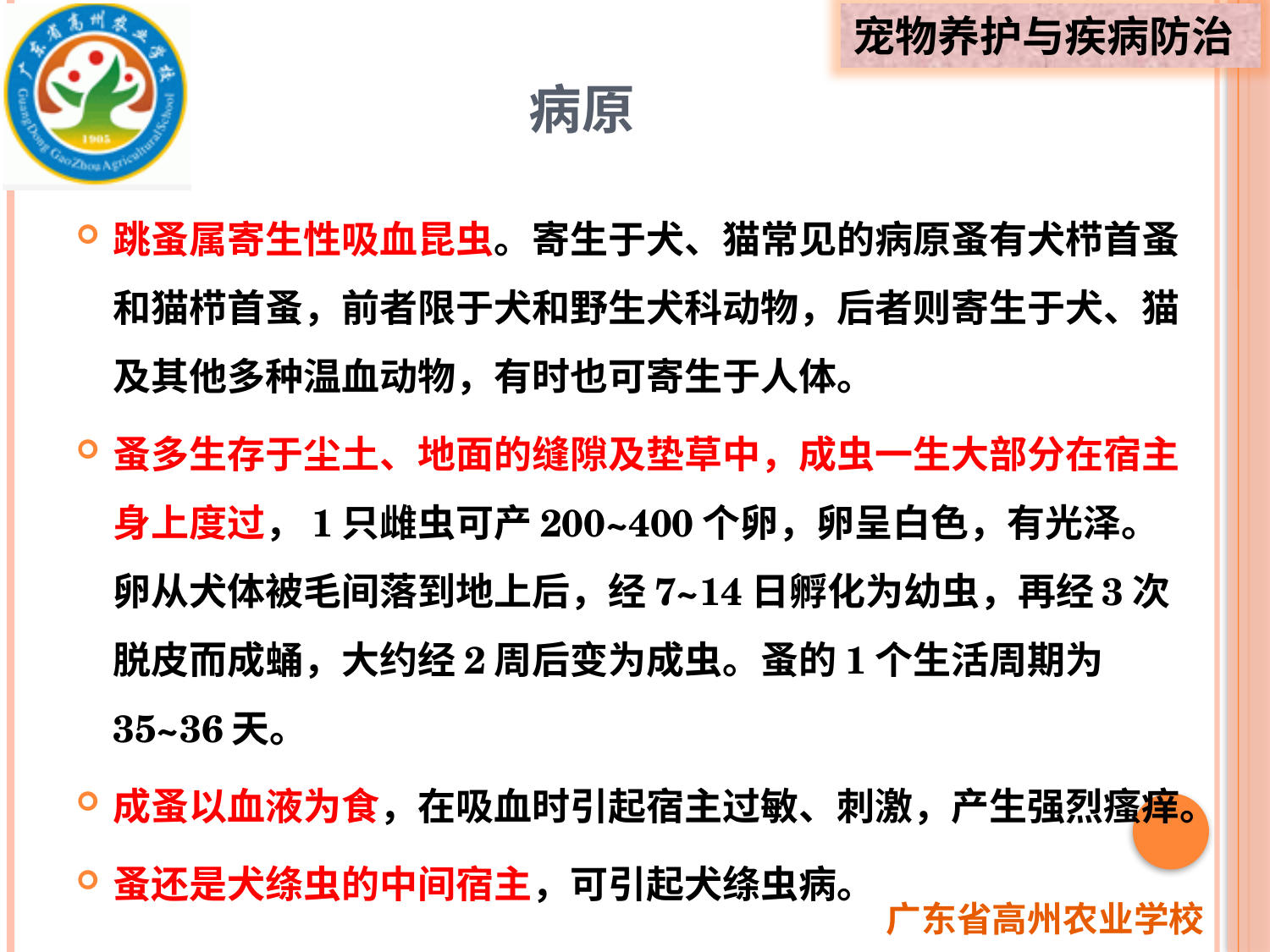

# 病原
跳蚤属寄生性吸血昆虫。寄生于犬、猫常见的病原蚤有犬栉首蚤和猫栉首蚤，前者限于犬和野生犬科动物，后者则寄生于犬、猫及其他多种温血动物，有时也可寄生于人体。
蚤多生存于尘土、地面的缝隙及垫草中，成虫一生大部分在宿主身上度过，1只雌虫可产200~400个卵，卵呈白色，有光泽。卵从犬体被毛间落到地上后，经7~14日孵化为幼虫，再经3次脱皮而成蛹，大约经2周后变为成虫。蚤的1个生活周期为35~36天。
成蚤以血液为食，在吸血时引起宿主过敏、刺激，产生强烈瘙痒。
蚤还是犬绦虫的中间宿主，可引起犬绦虫病。